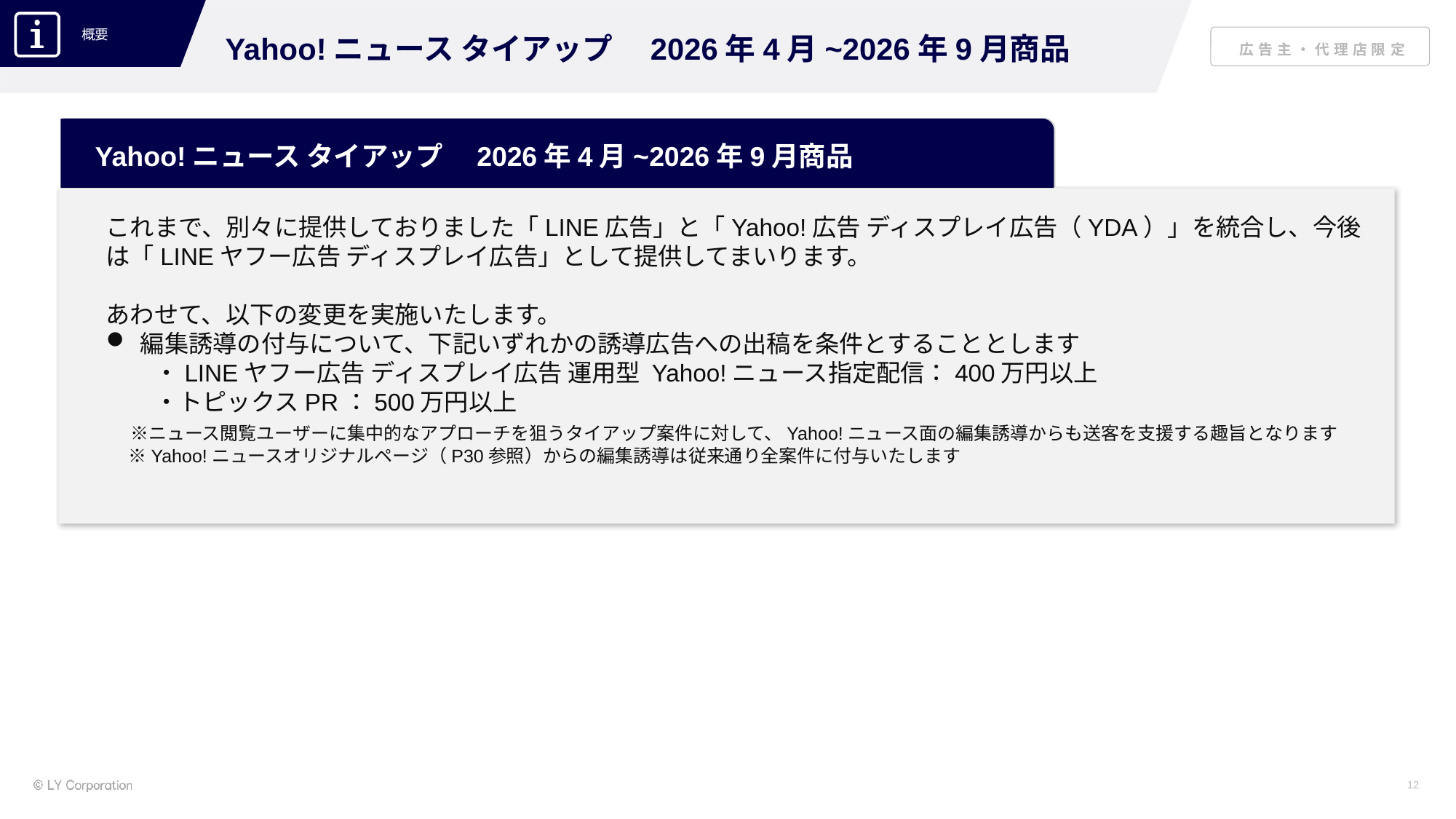

Yahoo!ニュース タイアップ　2026年4月~2026年9月商品
Yahoo!ニュース タイアップ　2026年4月~2026年9月商品

これまで、別々に提供しておりました「LINE広告」と「Yahoo!広告 ディスプレイ広告（YDA）」を統合し、今後は「LINEヤフー広告 ディスプレイ広告」として提供してまいります。

あわせて、以下の変更を実施いたします。​
編集誘導の付与について、下記いずれかの誘導広告への出稿を条件とすることとします
　　・LINEヤフー広告 ディスプレイ広告 運用型 Yahoo!ニュース指定配信：400万円以上
　　・トピックスPR：500万円以上
　※ニュース閲覧ユーザーに集中的なアプローチを狙うタイアップ案件に対して、Yahoo!ニュース面の編集誘導からも送客を支援する趣旨となります
　 ※Yahoo!ニュースオリジナルページ（P30参照）からの編集誘導は従来通り全案件に付与いたします